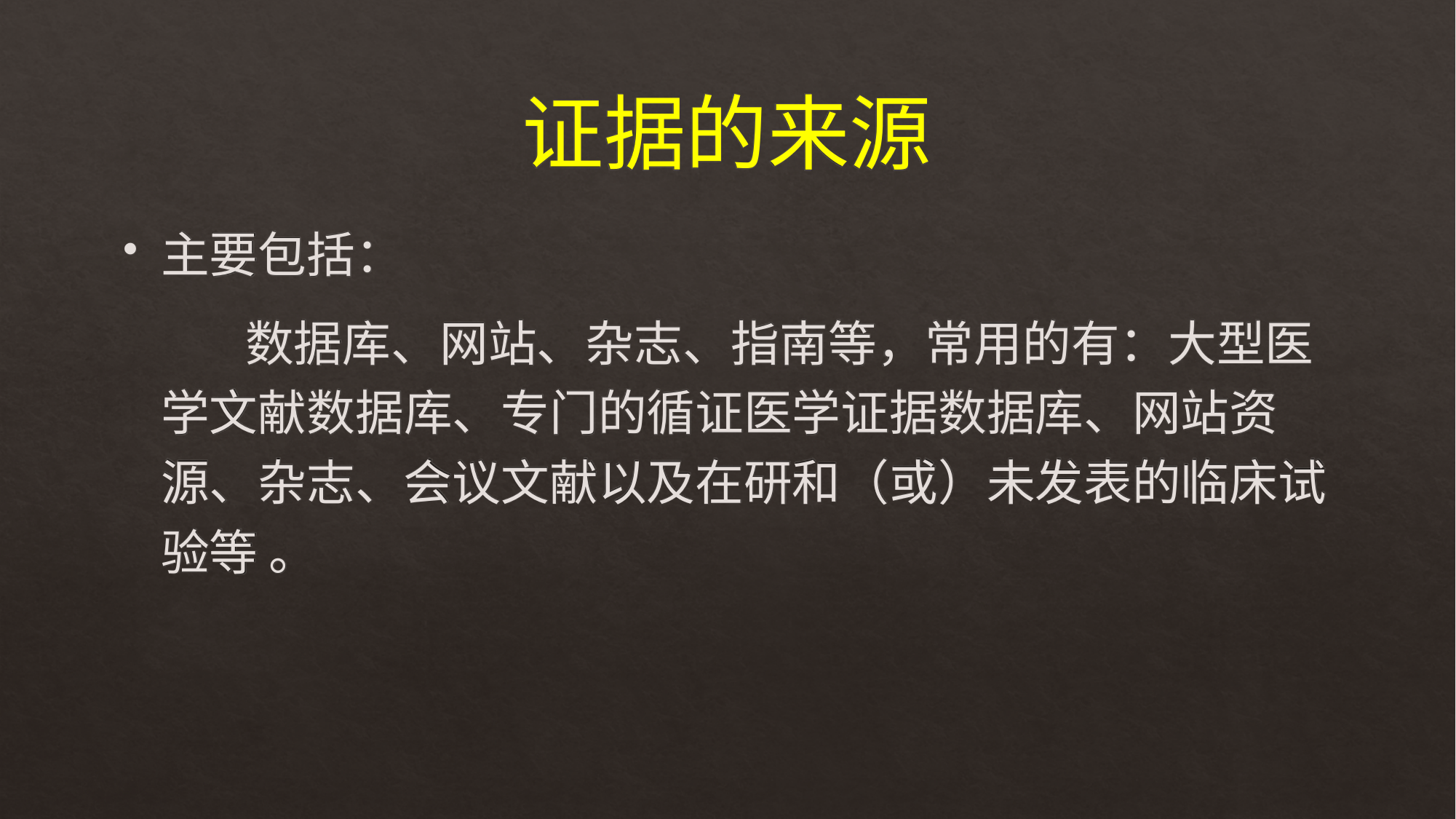

# 证据的来源
主要包括：
          数据库、网站、杂志、指南等，常用的有：大型医学文献数据库、专门的循证医学证据数据库、网站资源、杂志、会议文献以及在研和（或）未发表的临床试验等 。